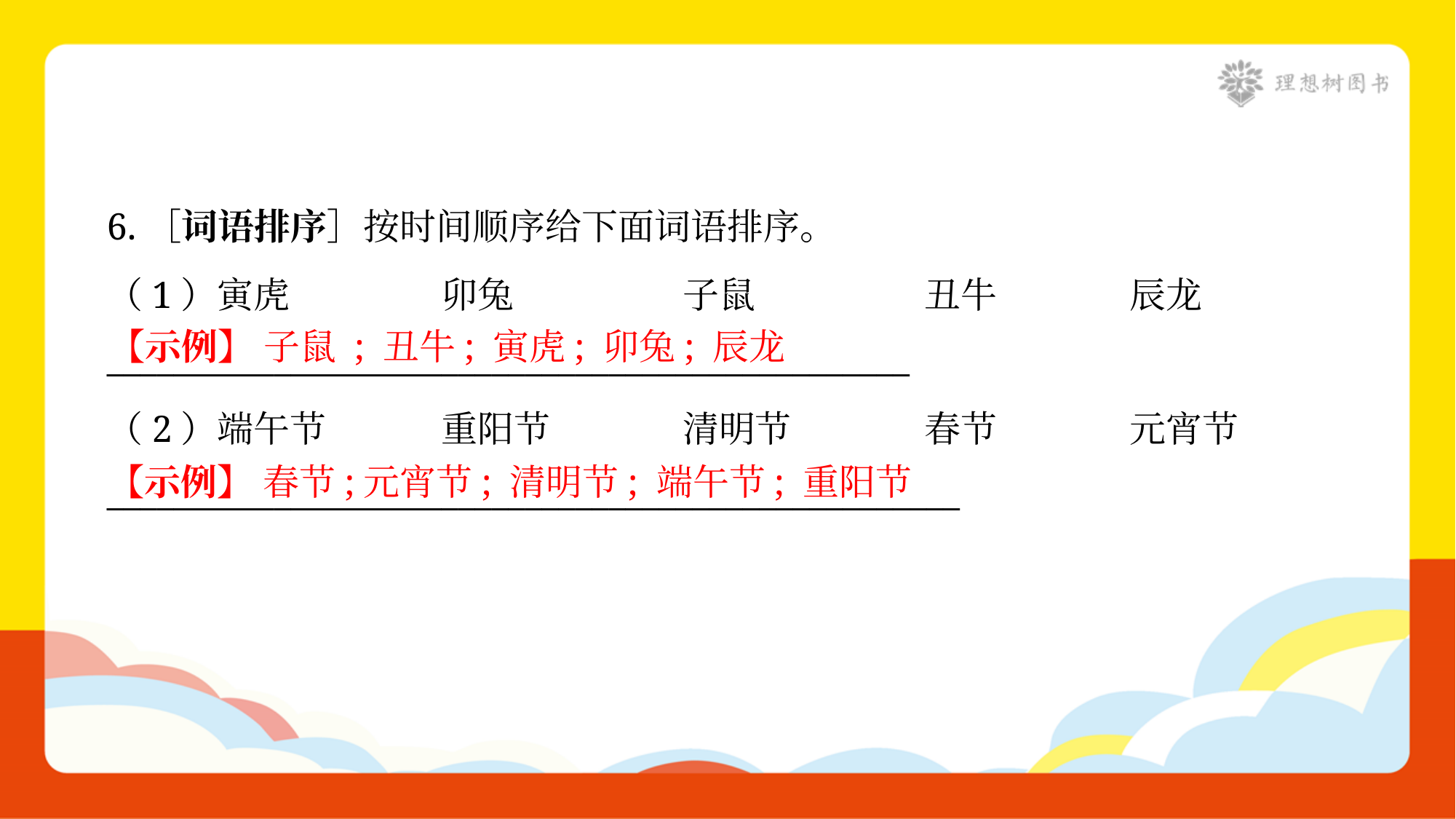

6.［词语排序］按时间顺序给下面词语排序。
（1）寅虎	卯兔	子鼠	丑牛	辰龙
________________________________________________
【示例】 子鼠 ; 丑牛; 寅虎; 卯兔; 辰龙

（2）端午节	重阳节	清明节	春节	元宵节
___________________________________________________
【示例】 春节;元宵节; 清明节; 端午节; 重阳节